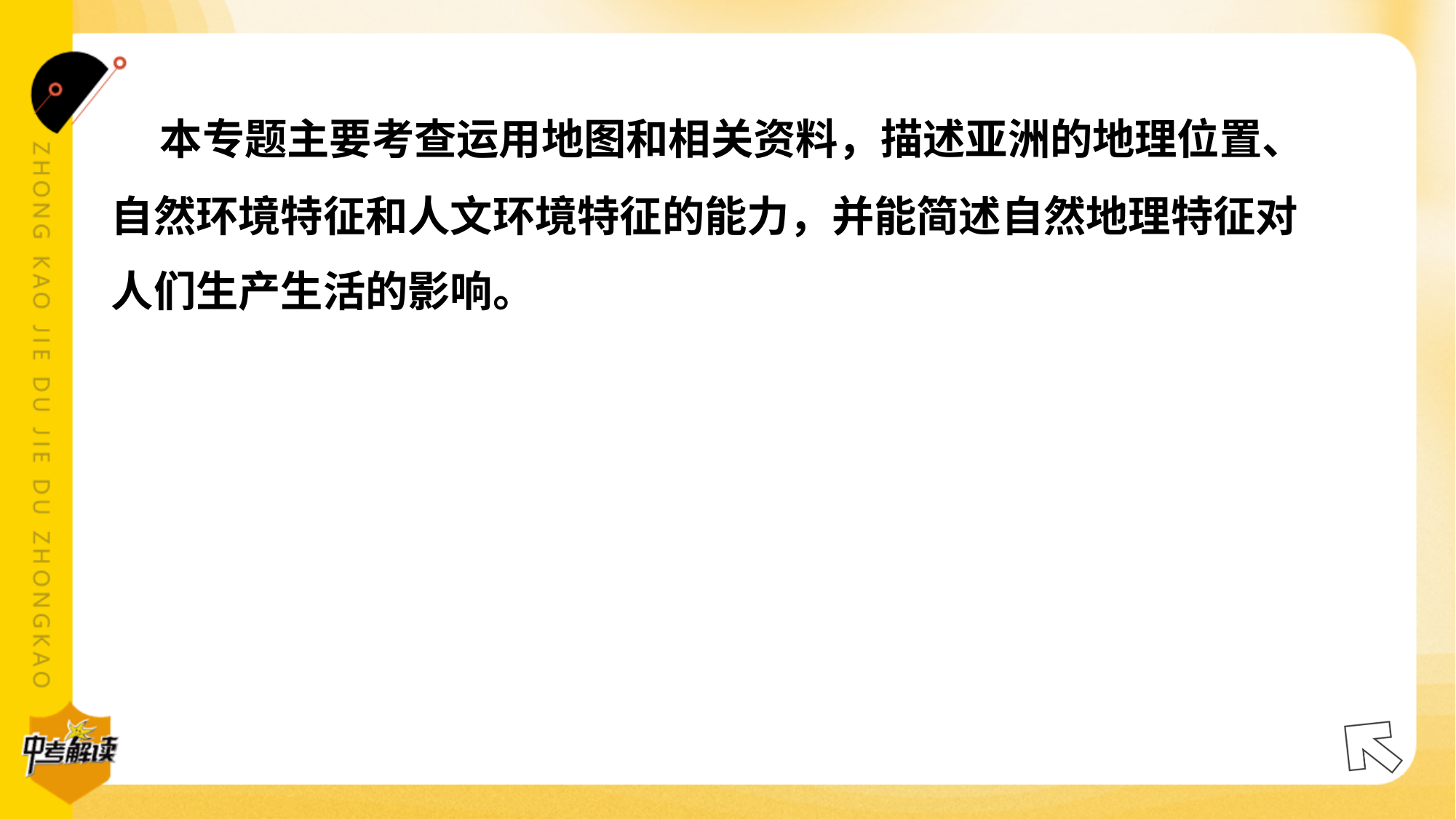

本专题主要考查运用地图和相关资料，描述亚洲的地理位置、
自然环境特征和人文环境特征的能力，并能简述自然地理特征对
人们生产生活的影响。